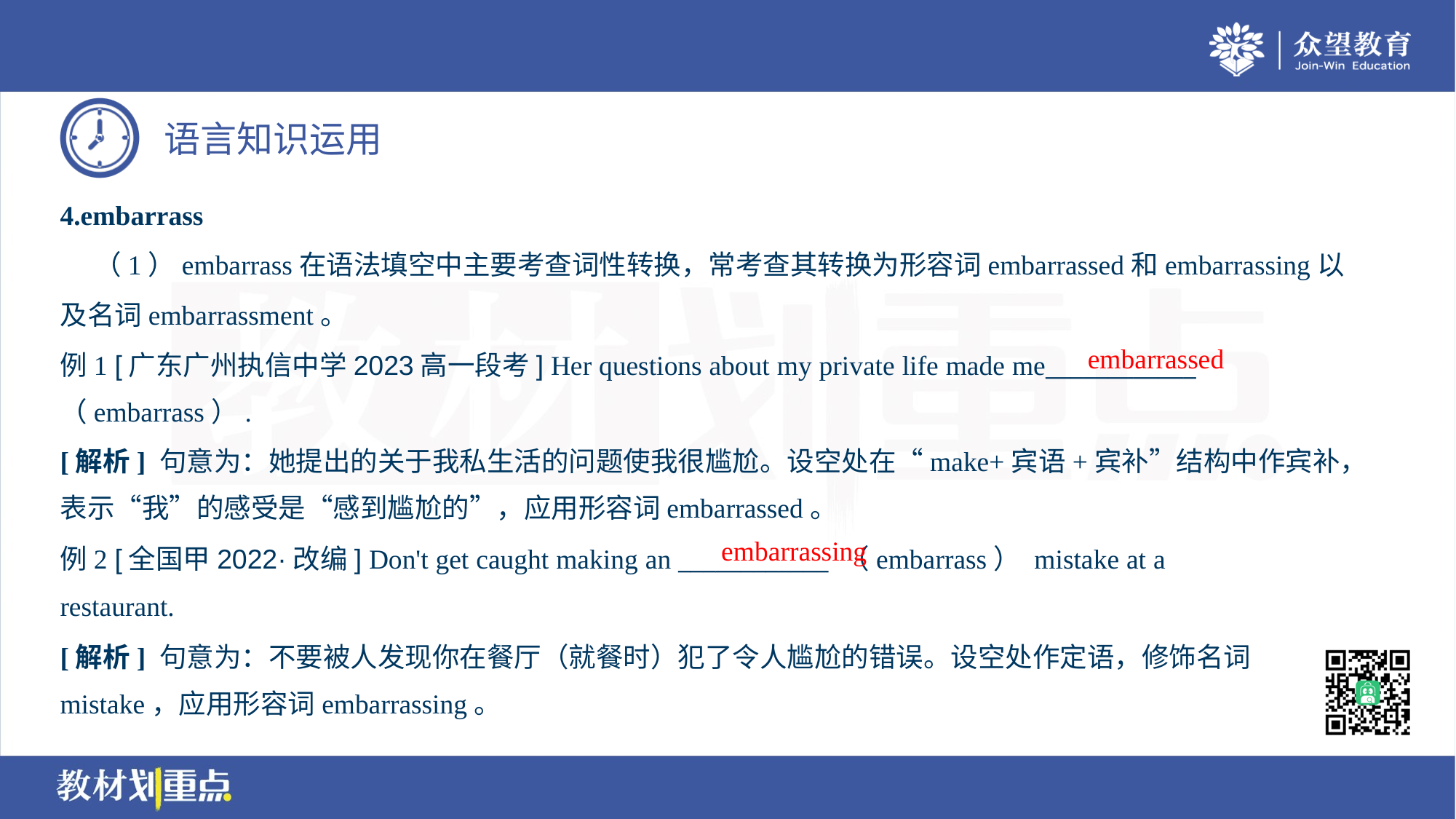

4.embarrass
    （1）embarrass在语法填空中主要考查词性转换，常考查其转换为形容词embarrassed和embarrassing以
及名词embarrassment。
例1 [广东广州执信中学2023高一段考] Her questions about my private life made me____________
（embarrass）.
embarrassed
[解析] 句意为：她提出的关于我私生活的问题使我很尴尬。设空处在“make+宾语+宾补”结构中作宾补，
表示“我”的感受是“感到尴尬的”，应用形容词embarrassed。
embarrassing
例2 [全国甲2022·改编] Don't get caught making an ____________ （embarrass） mistake at a
restaurant.
[解析] 句意为：不要被人发现你在餐厅（就餐时）犯了令人尴尬的错误。设空处作定语，修饰名词
mistake，应用形容词embarrassing。